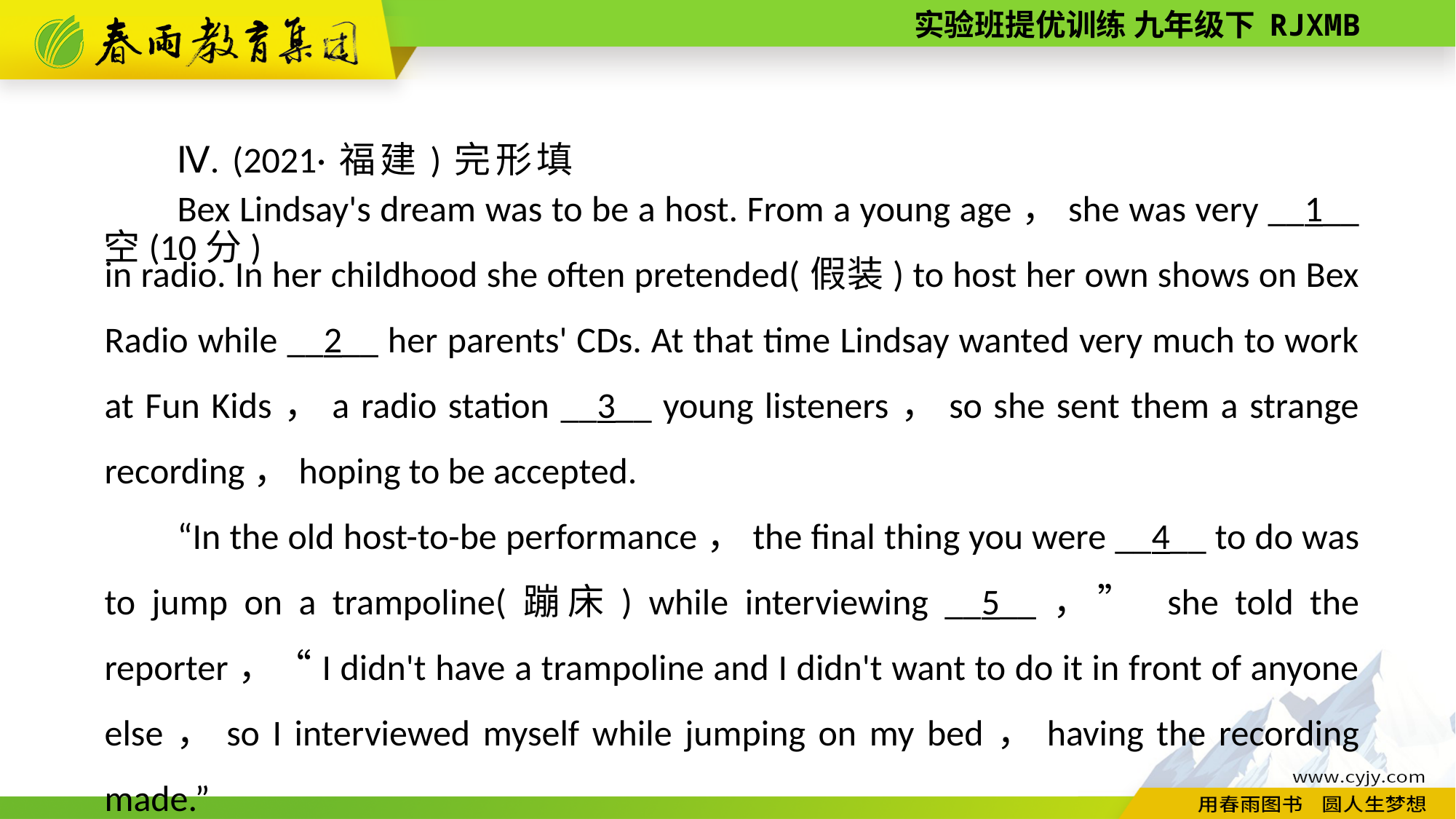

Ⅳ. (2021·福建)完形填空(10分)
Bex Lindsay's dream was to be a host. From a young age，she was very __1__ in radio. In her childhood she often pretended(假装) to host her own shows on Bex Radio while __2__ her parents' CDs. At that time Lindsay wanted very much to work at Fun Kids，a radio station __3__ young listeners，so she sent them a strange recording，hoping to be accepted.
“In the old host-­to-­be performance，the final thing you were __4__ to do was to jump on a trampoline(蹦床) while interviewing __5__，” she told the reporter，“I didn't have a trampoline and I didn't want to do it in front of anyone else，so I interviewed myself while jumping on my bed，having the recording made.”